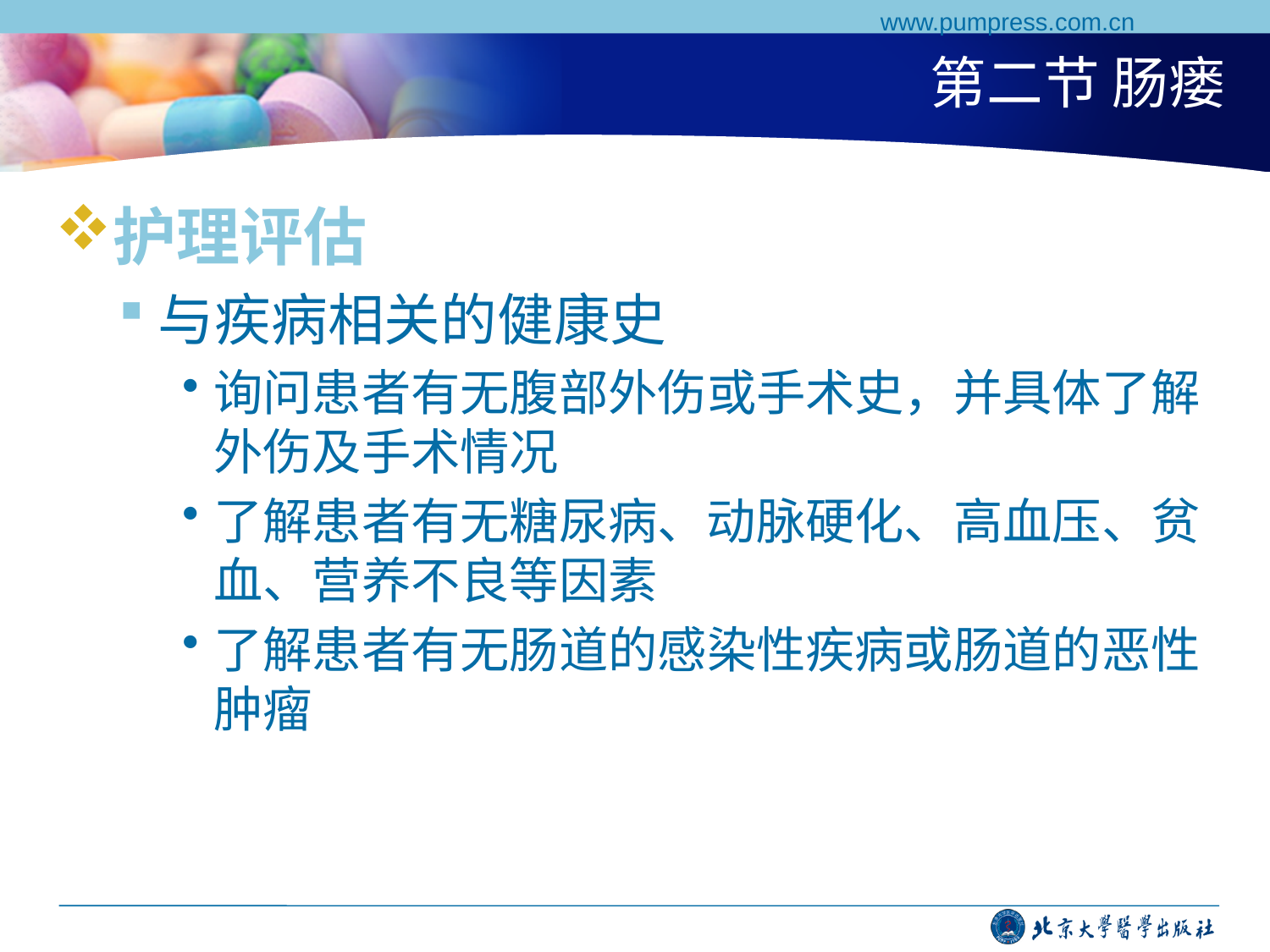

www.pumpress.com.cn
# 第二节 肠瘘
护理评估
与疾病相关的健康史
询问患者有无腹部外伤或手术史，并具体了解外伤及手术情况
了解患者有无糖尿病、动脉硬化、高血压、贫血、营养不良等因素
了解患者有无肠道的感染性疾病或肠道的恶性肿瘤